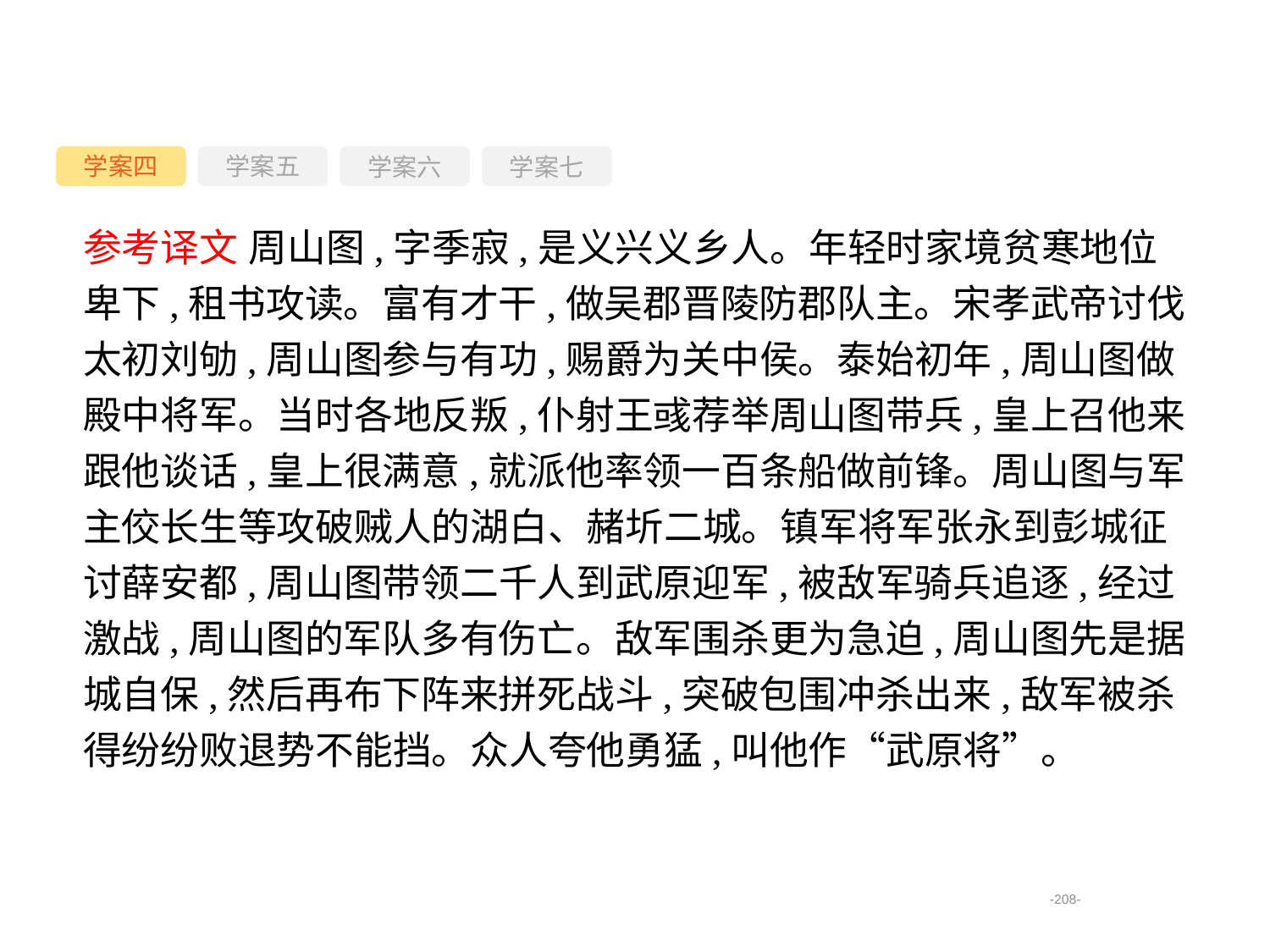

学案四
学案六
学案七
学案五
参考译文 周山图,字季寂,是义兴义乡人。年轻时家境贫寒地位卑下,租书攻读。富有才干,做吴郡晋陵防郡队主。宋孝武帝讨伐太初刘劬,周山图参与有功,赐爵为关中侯。泰始初年,周山图做殿中将军。当时各地反叛,仆射王彧荐举周山图带兵,皇上召他来跟他谈话,皇上很满意,就派他率领一百条船做前锋。周山图与军主佼长生等攻破贼人的湖白、赭圻二城。镇军将军张永到彭城征讨薛安都,周山图带领二千人到武原迎军,被敌军骑兵追逐,经过激战,周山图的军队多有伤亡。敌军围杀更为急迫,周山图先是据城自保,然后再布下阵来拼死战斗,突破包围冲杀出来,敌军被杀得纷纷败退势不能挡。众人夸他勇猛,叫他作“武原将”。
-208-